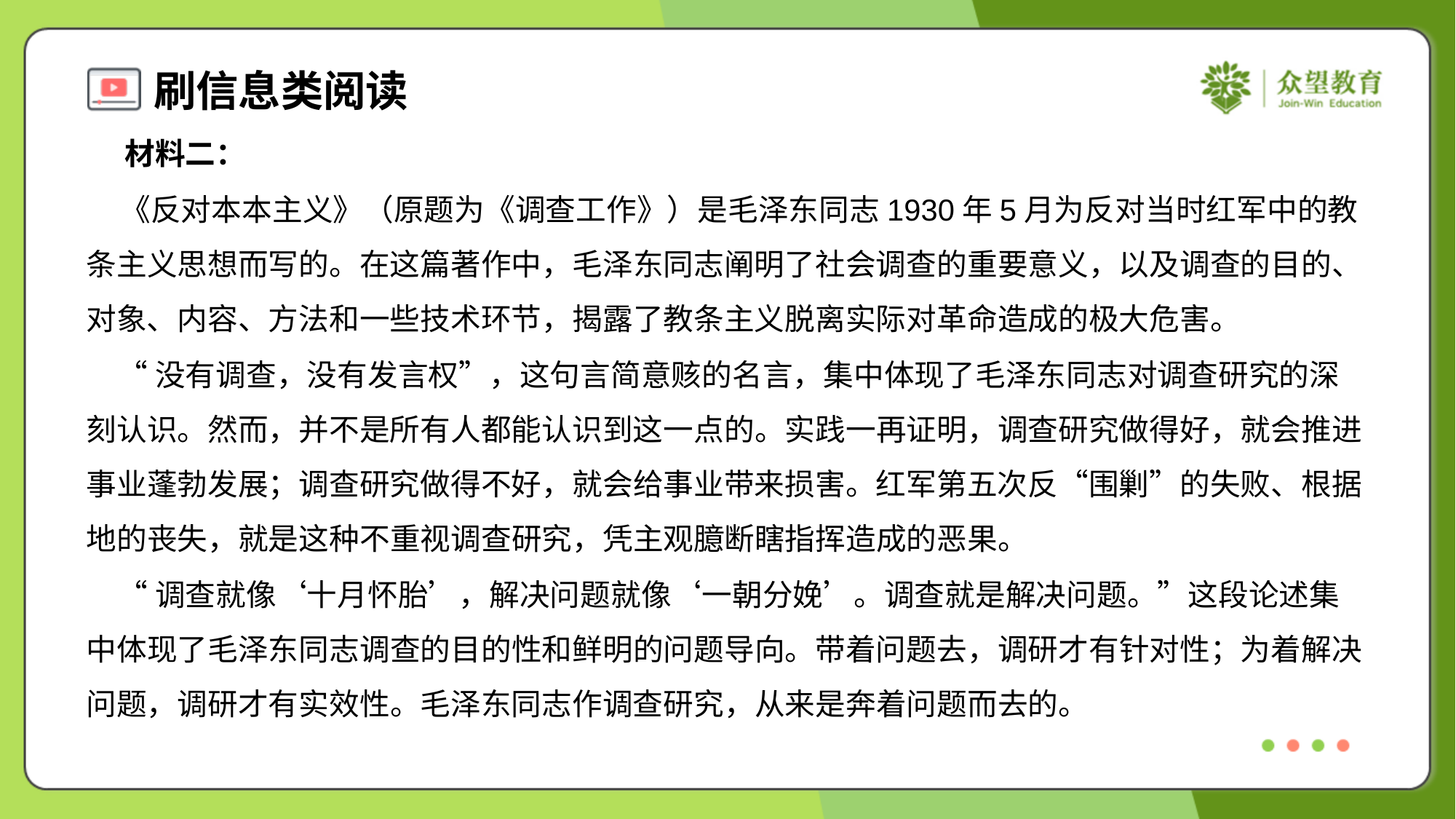

材料二：
    《反对本本主义》（原题为《调查工作》）是毛泽东同志1930年5月为反对当时红军中的教
条主义思想而写的。在这篇著作中，毛泽东同志阐明了社会调查的重要意义，以及调查的目的、
对象、内容、方法和一些技术环节，揭露了教条主义脱离实际对革命造成的极大危害。
    “没有调查，没有发言权”，这句言简意赅的名言，集中体现了毛泽东同志对调查研究的深
刻认识。然而，并不是所有人都能认识到这一点的。实践一再证明，调查研究做得好，就会推进
事业蓬勃发展；调查研究做得不好，就会给事业带来损害。红军第五次反“围剿”的失败、根据
地的丧失，就是这种不重视调查研究，凭主观臆断瞎指挥造成的恶果。
    “调查就像‘十月怀胎’，解决问题就像‘一朝分娩’。调查就是解决问题。”这段论述集
中体现了毛泽东同志调查的目的性和鲜明的问题导向。带着问题去，调研才有针对性；为着解决
问题，调研才有实效性。毛泽东同志作调查研究，从来是奔着问题而去的。